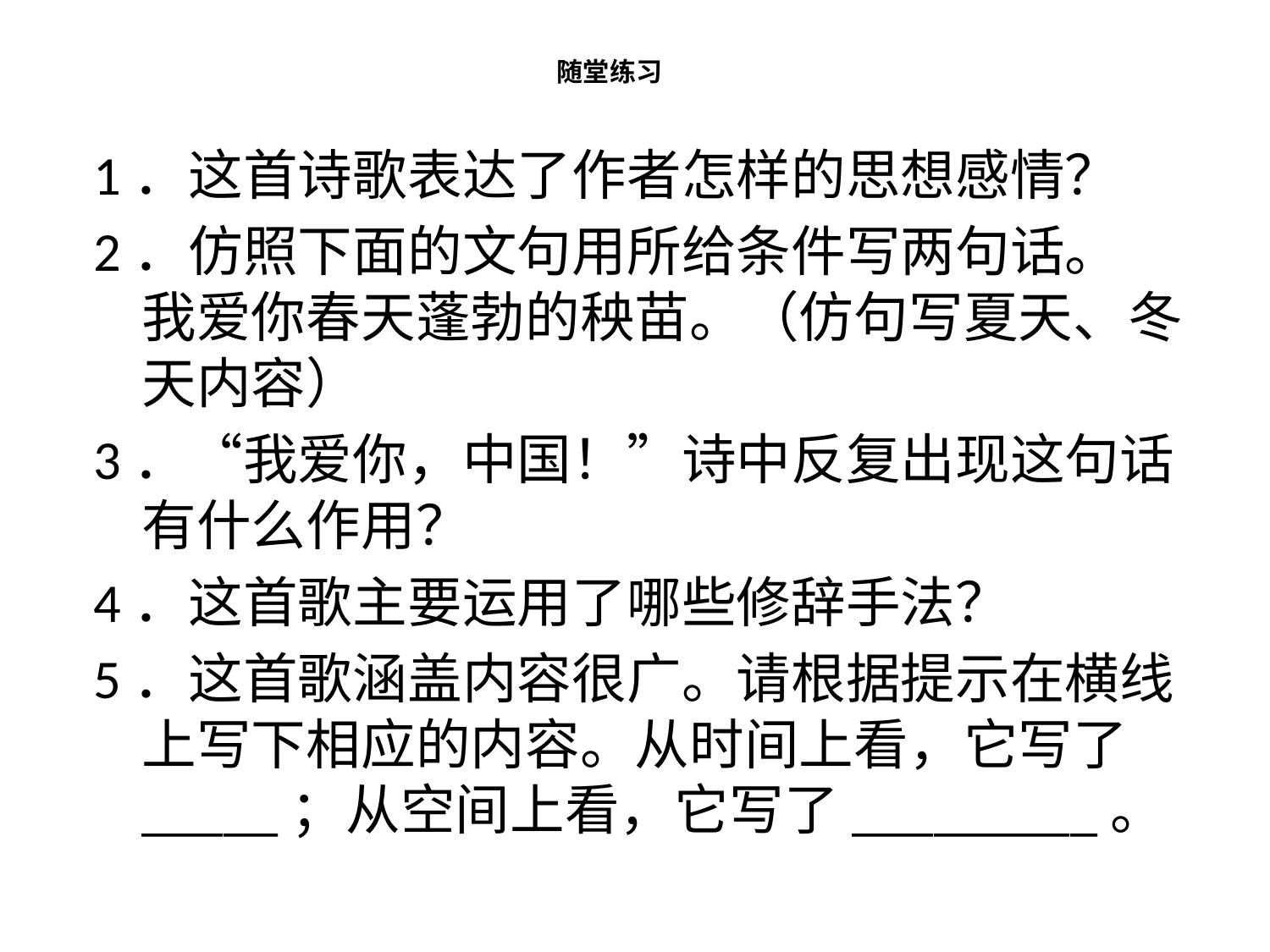

# 随堂练习
1．这首诗歌表达了作者怎样的思想感情？
2．仿照下面的文句用所给条件写两句话。
我爱你春天蓬勃的秧苗。（仿句写夏天、冬天内容）
3．“我爱你，中国！”诗中反复出现这句话有什么作用？
4．这首歌主要运用了哪些修辞手法？
5．这首歌涵盖内容很广。请根据提示在横线上写下相应的内容。从时间上看，它写了_____；从空间上看，它写了_________。